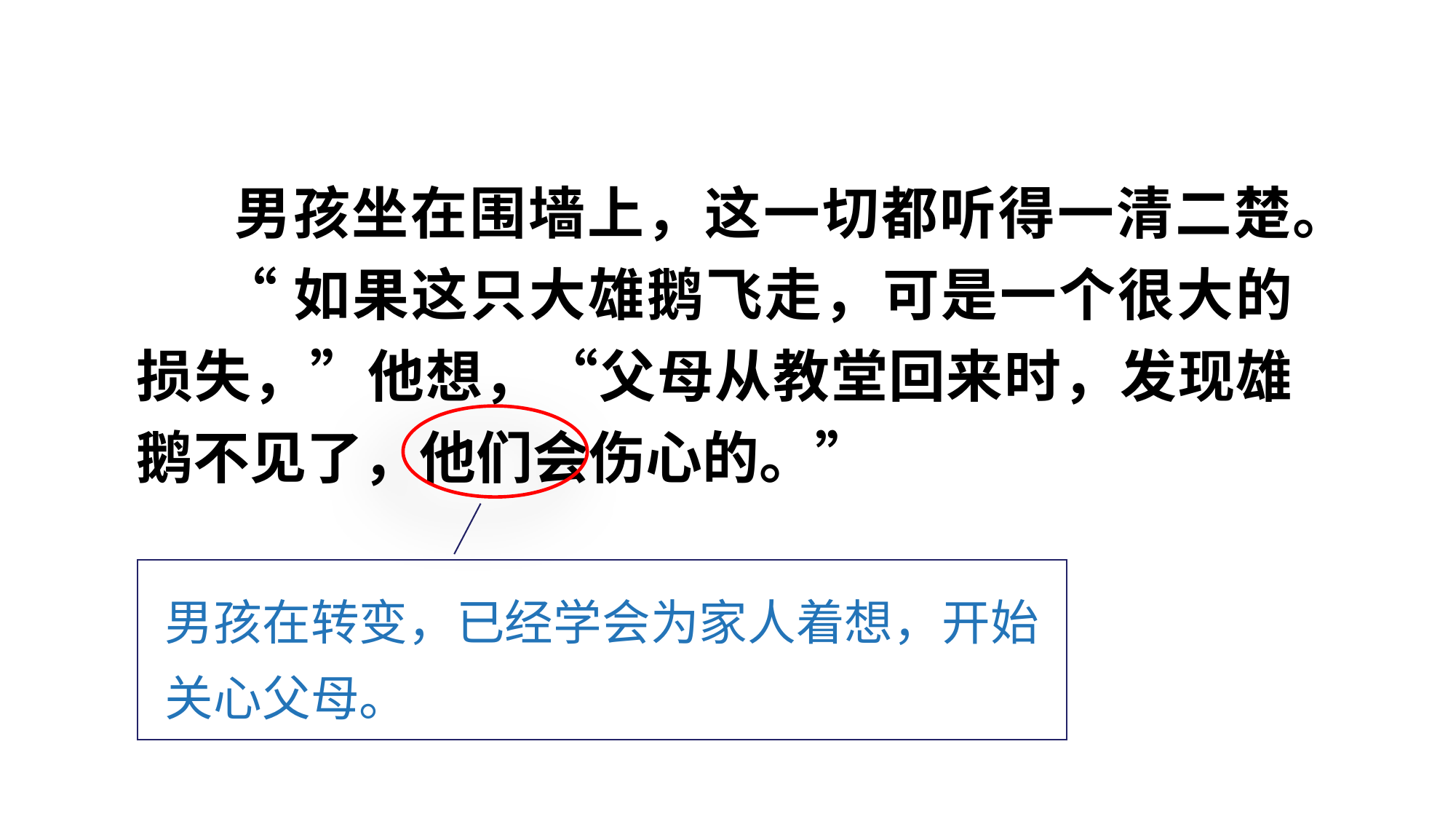

男孩坐在围墙上，这一切都听得一清二楚。
   “如果这只大雄鹅飞走，可是一个很大的损失，”他想，“父母从教堂回来时，发现雄鹅不见了，他们会伤心的。”

男孩在转变，已经学会为家人着想，开始关心父母。